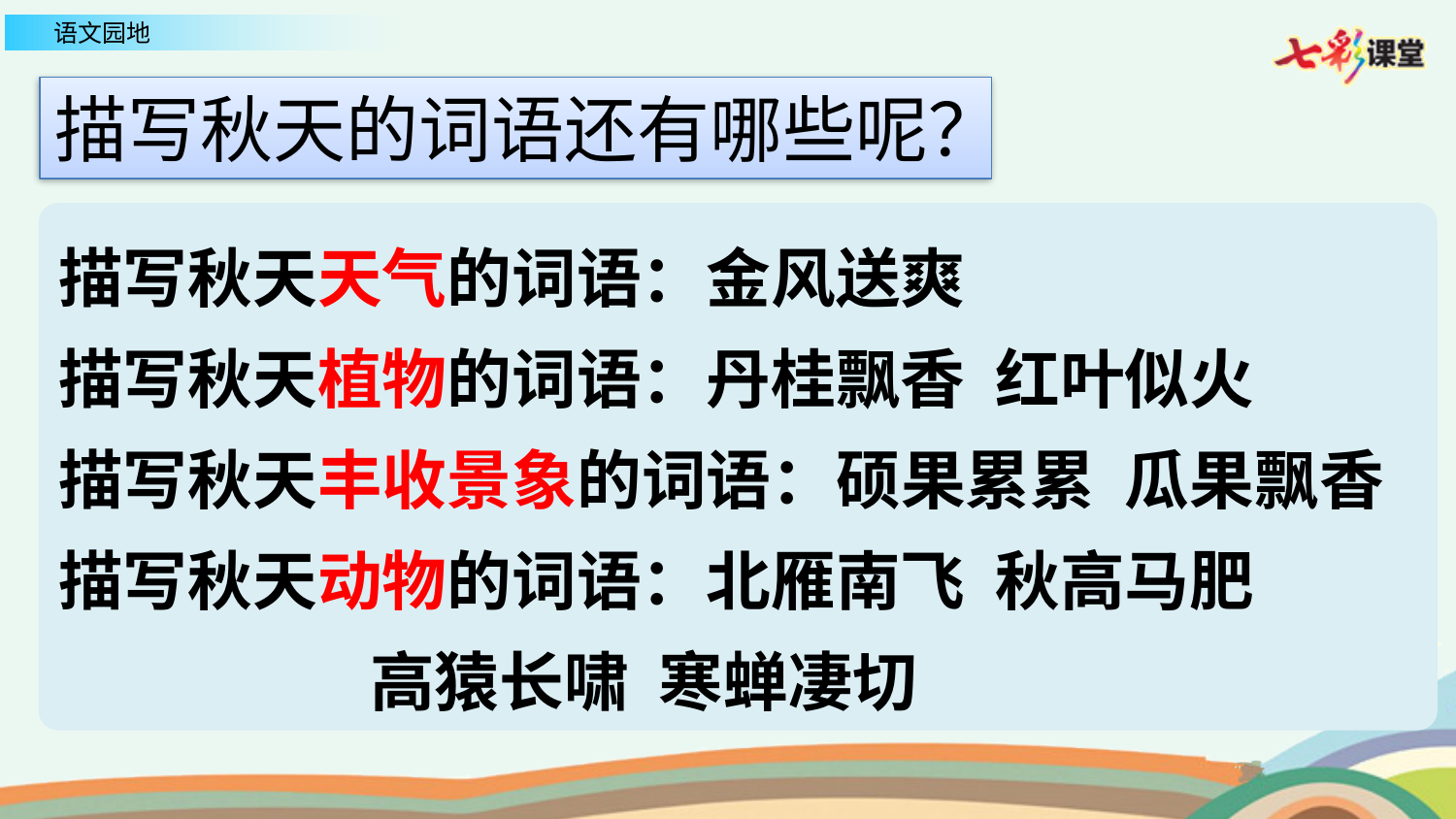

描写秋天的词语还有哪些呢？
描写秋天天气的词语：金风送爽
描写秋天植物的词语：丹桂飘香  红叶似火
描写秋天丰收景象的词语：硕果累累  瓜果飘香
描写秋天动物的词语：北雁南飞  秋高马肥
                    高猿长啸  寒蝉凄切